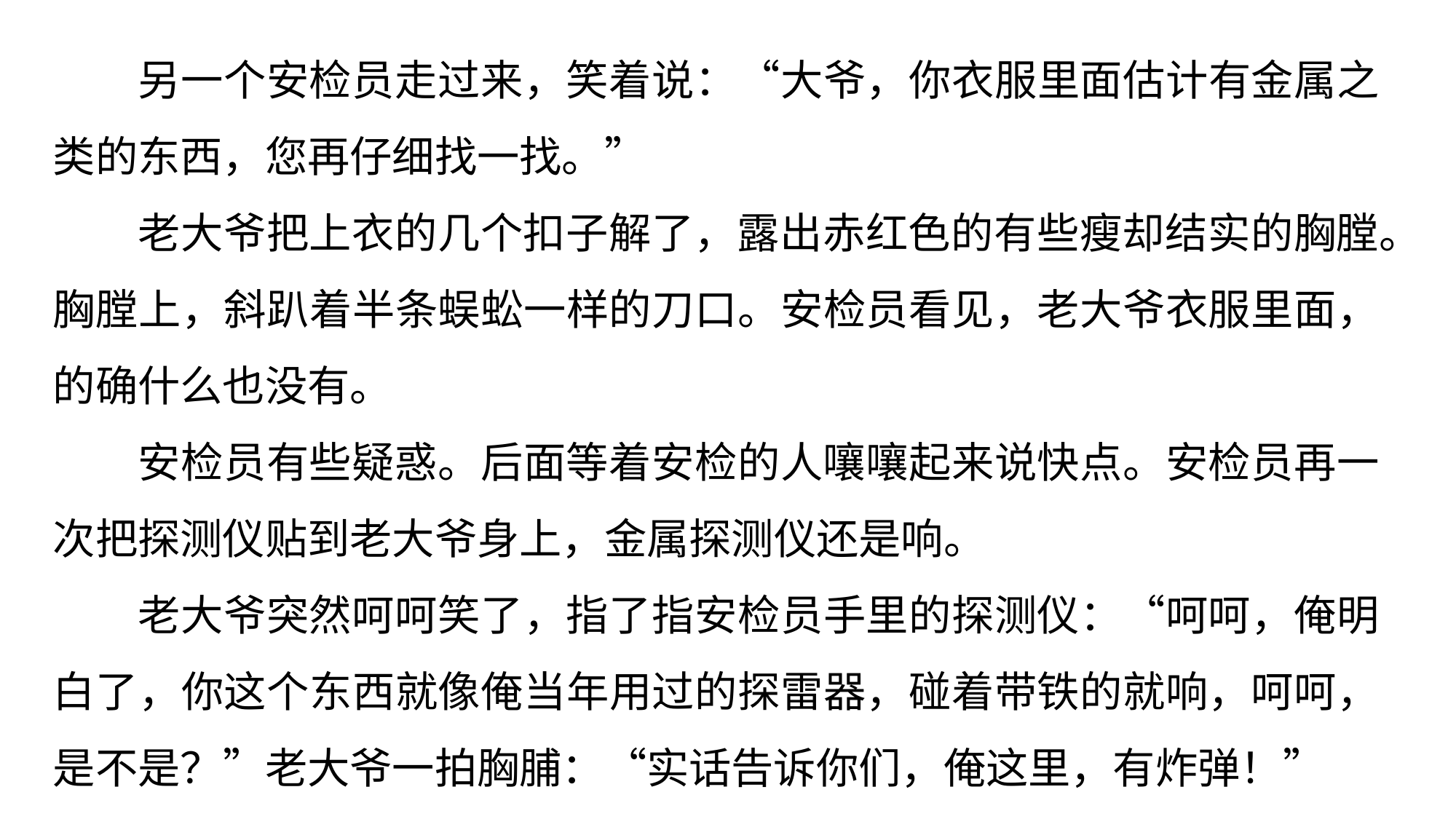

另一个安检员走过来，笑着说：“大爷，你衣服里面估计有金属之类的东西，您再仔细找一找。”
老大爷把上衣的几个扣子解了，露出赤红色的有些瘦却结实的胸膛。胸膛上，斜趴着半条蜈蚣一样的刀口。安检员看见，老大爷衣服里面，的确什么也没有。
安检员有些疑惑。后面等着安检的人嚷嚷起来说快点。安检员再一次把探测仪贴到老大爷身上，金属探测仪还是响。
老大爷突然呵呵笑了，指了指安检员手里的探测仪：“呵呵，俺明白了，你这个东西就像俺当年用过的探雷器，碰着带铁的就响，呵呵，是不是？”老大爷一拍胸脯：“实话告诉你们，俺这里，有炸弹！”